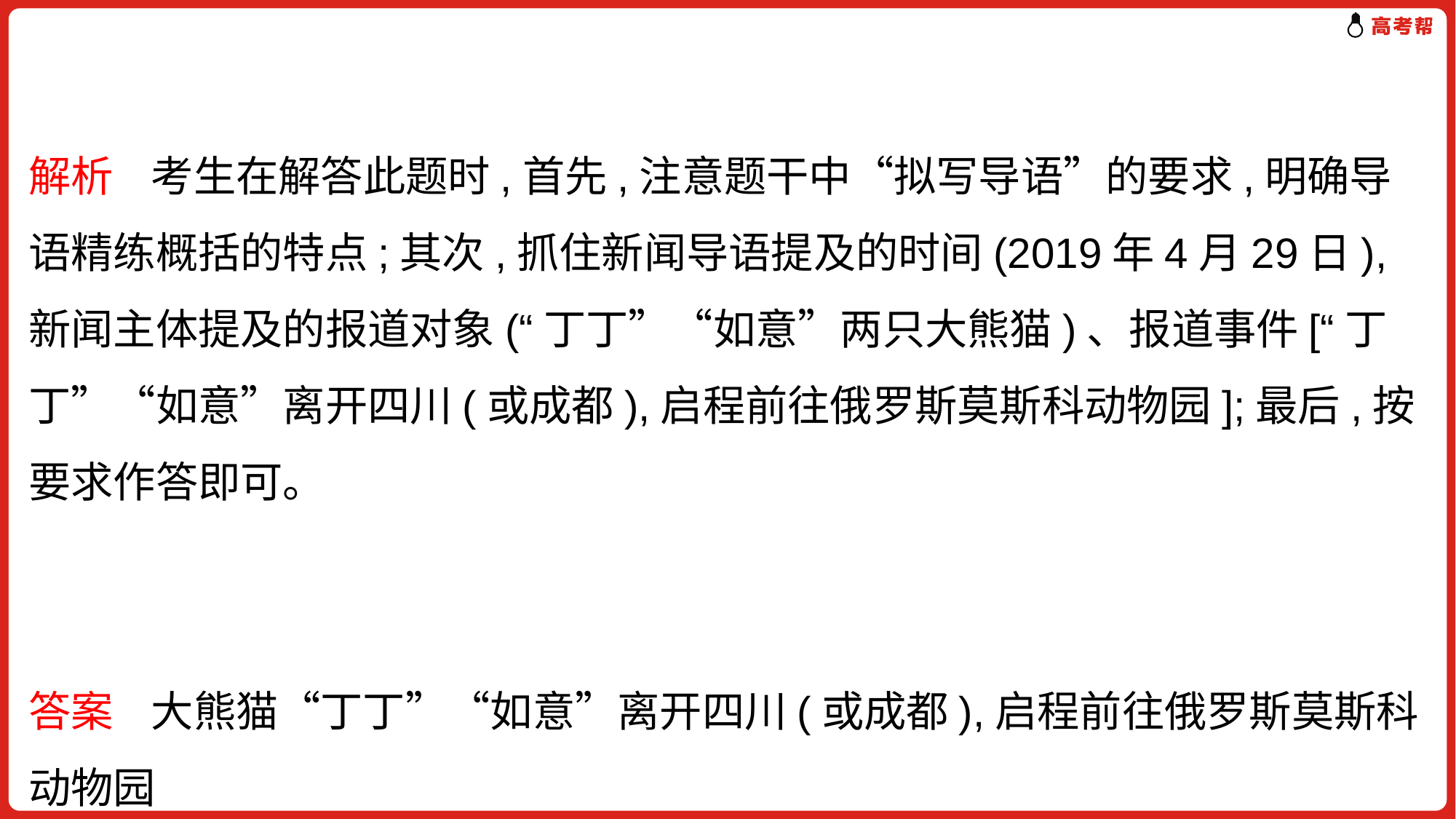

解析    考生在解答此题时,首先,注意题干中“拟写导语”的要求,明确导语精练概括的特点;其次,抓住新闻导语提及的时间(2019年4月29日),新闻主体提及的报道对象(“丁丁”“如意”两只大熊猫)、报道事件[“丁丁”“如意”离开四川(或成都),启程前往俄罗斯莫斯科动物园];最后,按要求作答即可。

答案    大熊猫“丁丁”“如意”离开四川(或成都),启程前往俄罗斯莫斯科动物园